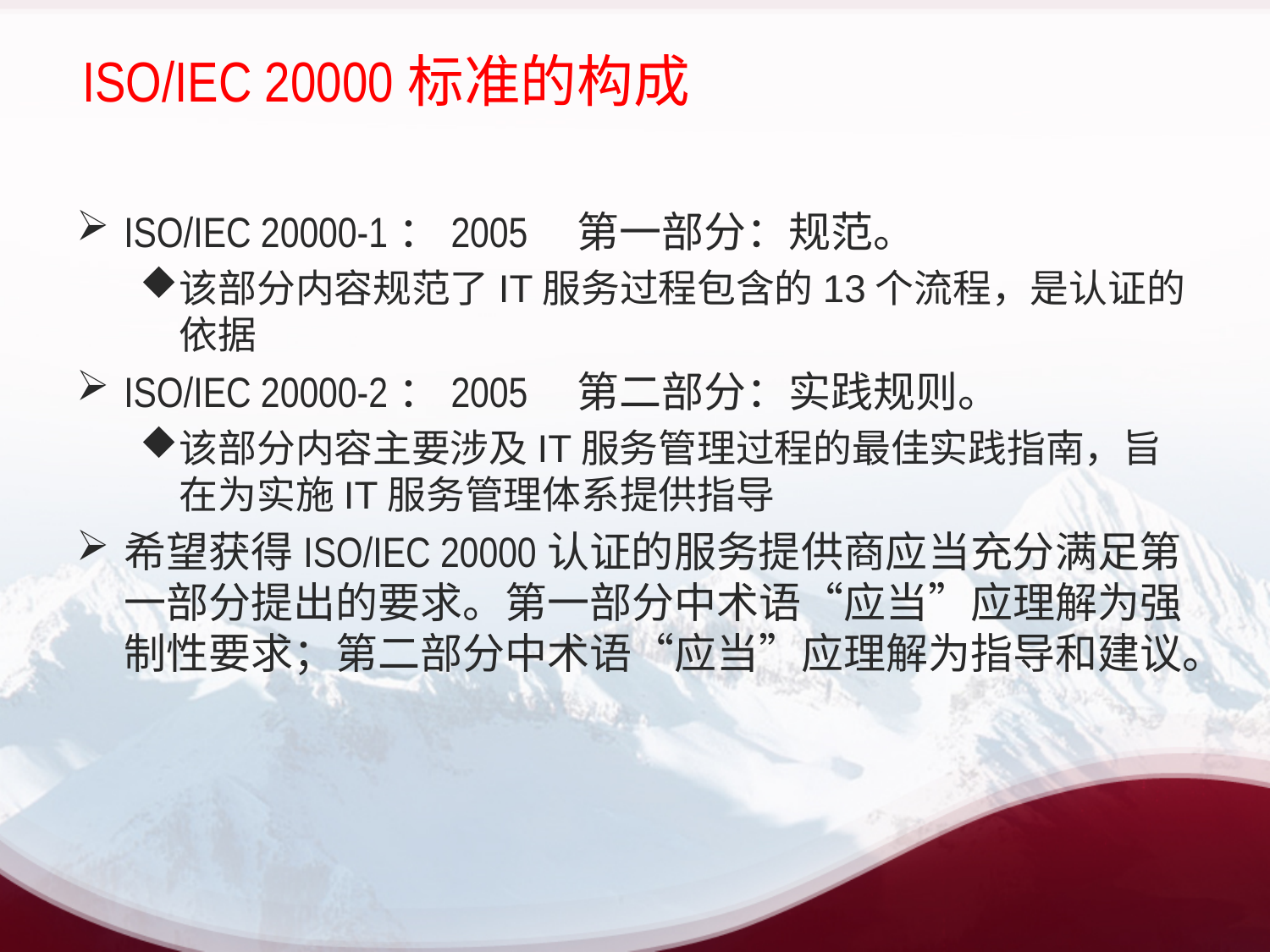

# ISO/IEC 20000标准的构成
ISO/IEC 20000-1：2005    第一部分：规范。
该部分内容规范了IT服务过程包含的13个流程，是认证的依据
ISO/IEC 20000-2：2005    第二部分：实践规则。
该部分内容主要涉及IT服务管理过程的最佳实践指南，旨在为实施IT服务管理体系提供指导
希望获得ISO/IEC 20000认证的服务提供商应当充分满足第一部分提出的要求。第一部分中术语“应当”应理解为强制性要求；第二部分中术语“应当”应理解为指导和建议。